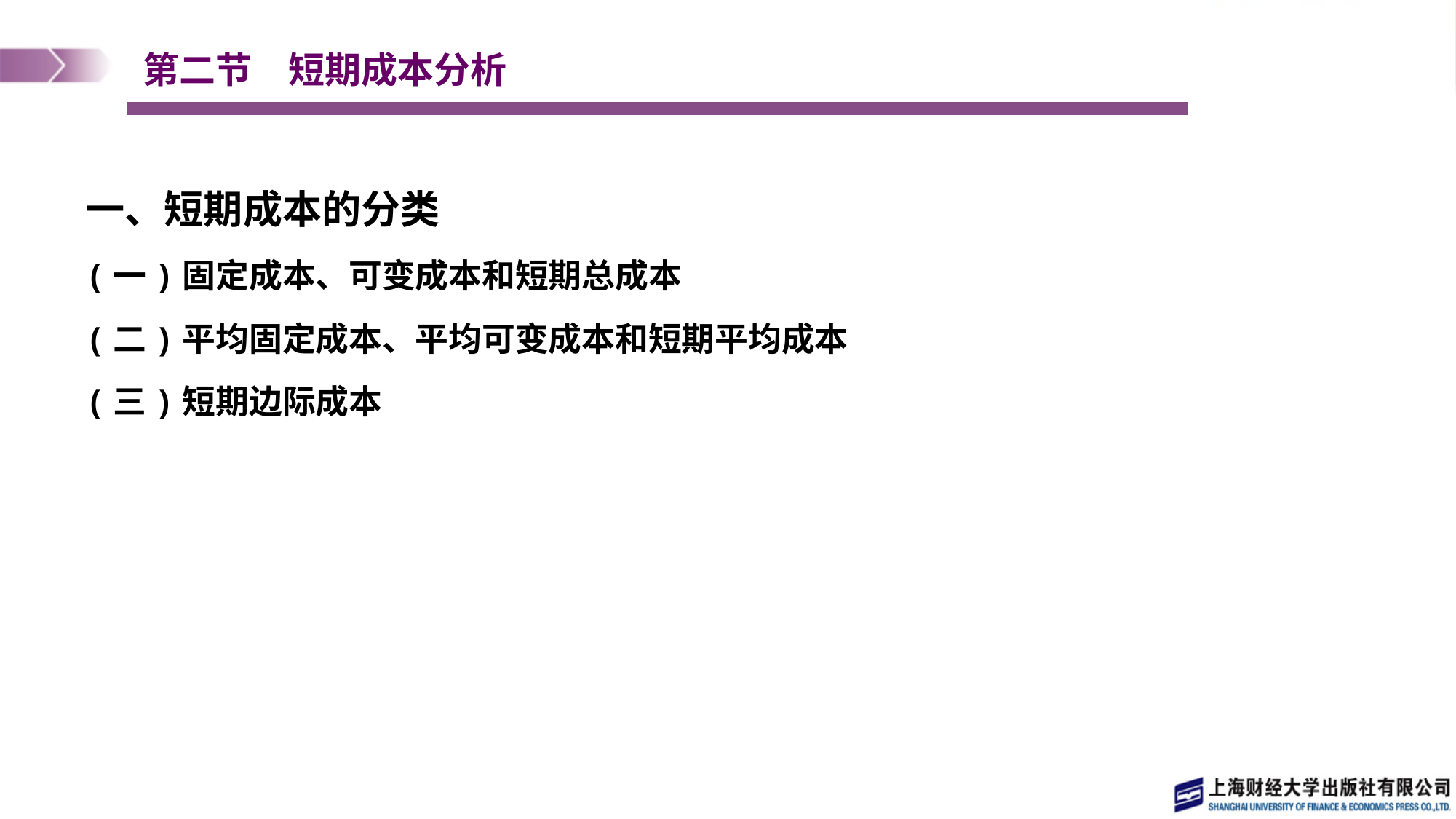

# 第二节　短期成本分析
一、短期成本的分类
(一)固定成本、可变成本和短期总成本
(二)平均固定成本、平均可变成本和短期平均成本
(三)短期边际成本